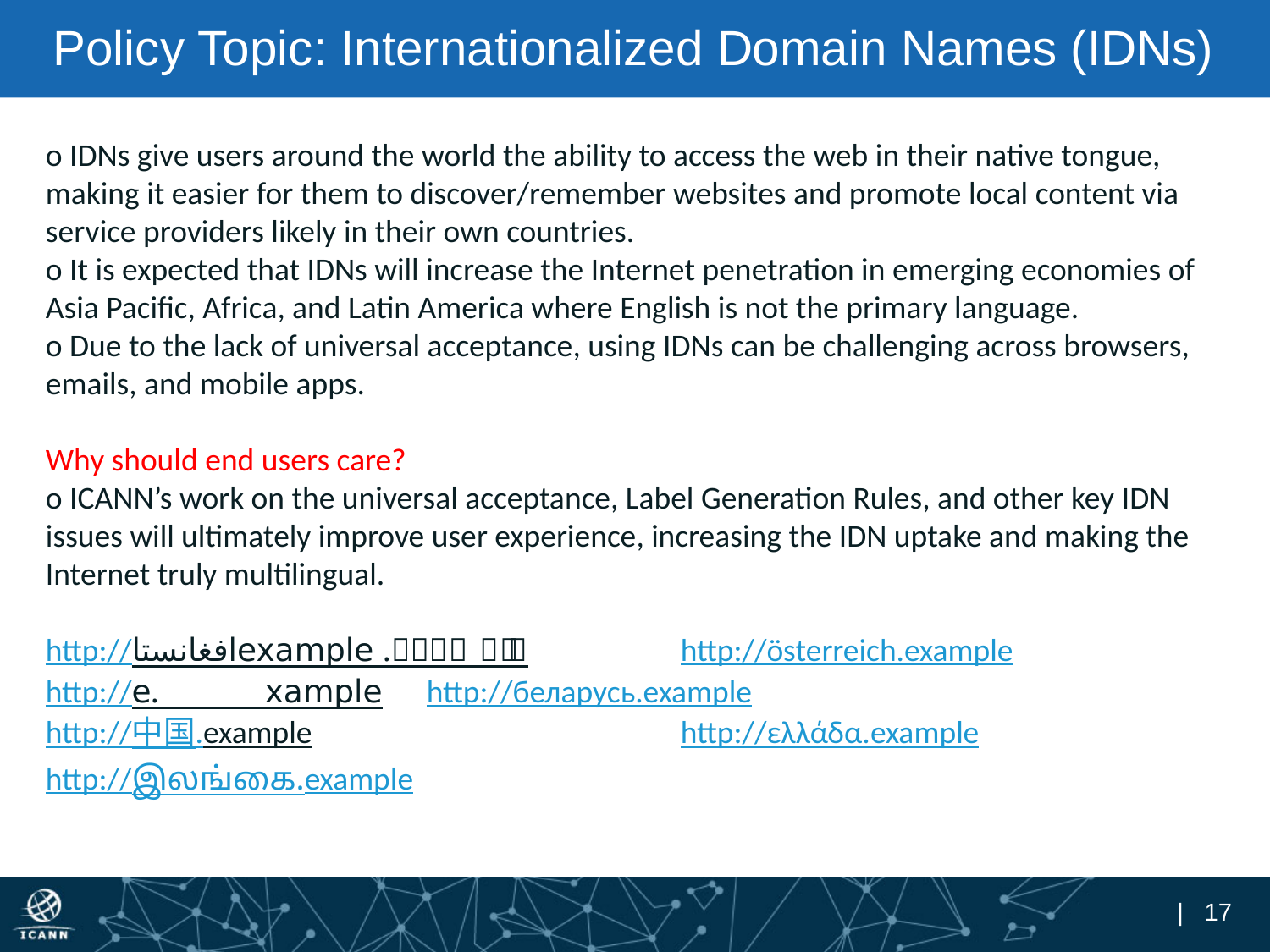

# Policy Topic: Internationalized Domain Names (IDNs)
o IDNs give users around the world the ability to access the web in their native tongue,
making it easier for them to discover/remember websites and promote local content via
service providers likely in their own countries.
o It is expected that IDNs will increase the Internet penetration in emerging economies of
Asia Pacific, Africa, and Latin America where English is not the primary language.
o Due to the lack of universal acceptance, using IDNs can be challenging across browsers,
emails, and mobile apps.

Why should end users care?
o ICANN’s work on the universal acceptance, Label Generation Rules, and other key IDN
issues will ultimately improve user experience, increasing the IDN uptake and making the
Internet truly multilingual.

http://افغانستا.example			http://österreich.example
http://বাংলাদেশ.example		http://беларусь.example
http://中国.example			http://ελλάδα.example
http://இலங்கை.example